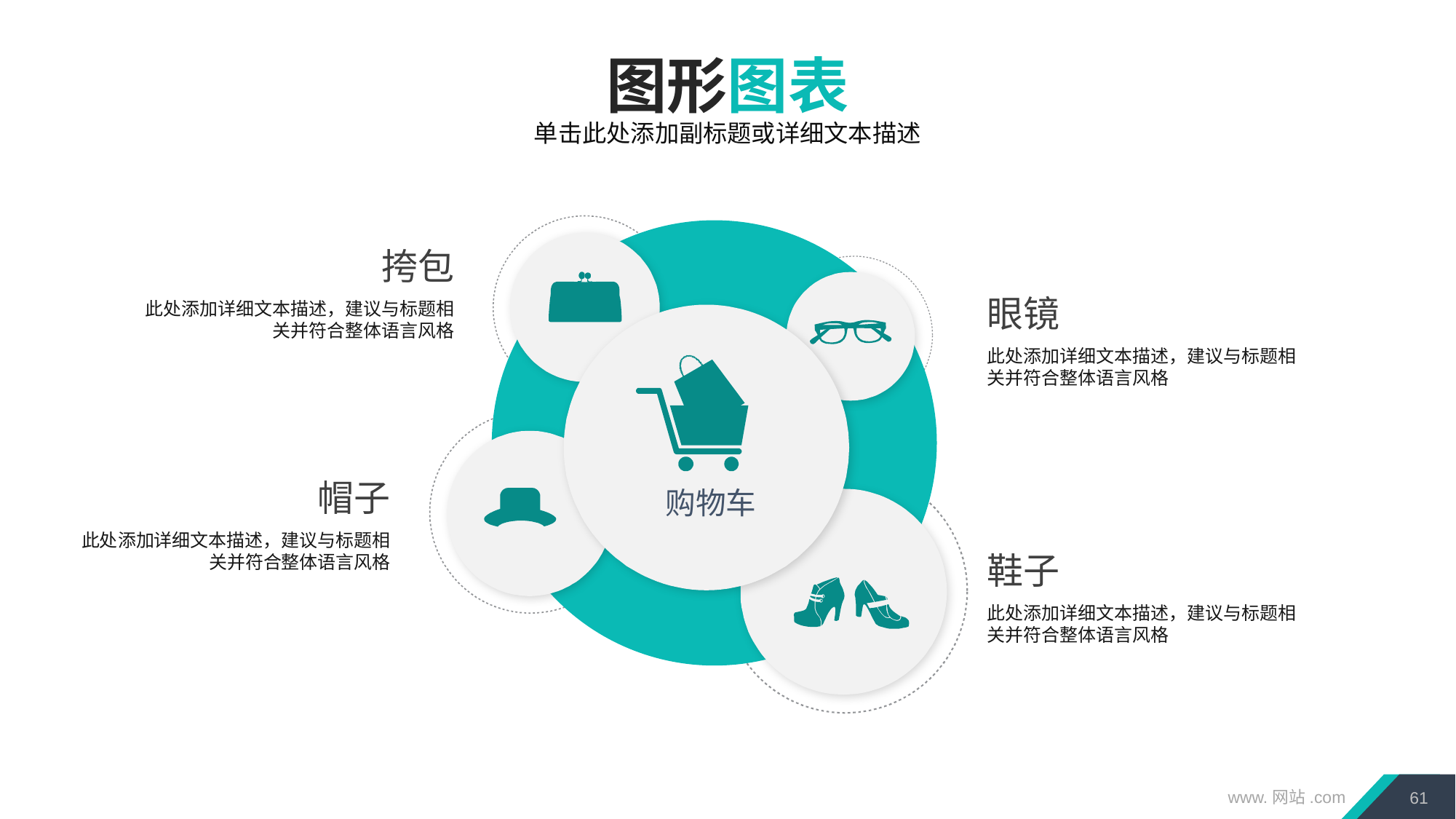

图形图表
单击此处添加副标题或详细文本描述

挎包

眼镜
此处添加详细文本描述，建议与标题相关并符合整体语言风格

此处添加详细文本描述，建议与标题相关并符合整体语言风格

购物车
帽子

此处添加详细文本描述，建议与标题相关并符合整体语言风格
鞋子

此处添加详细文本描述，建议与标题相关并符合整体语言风格
61